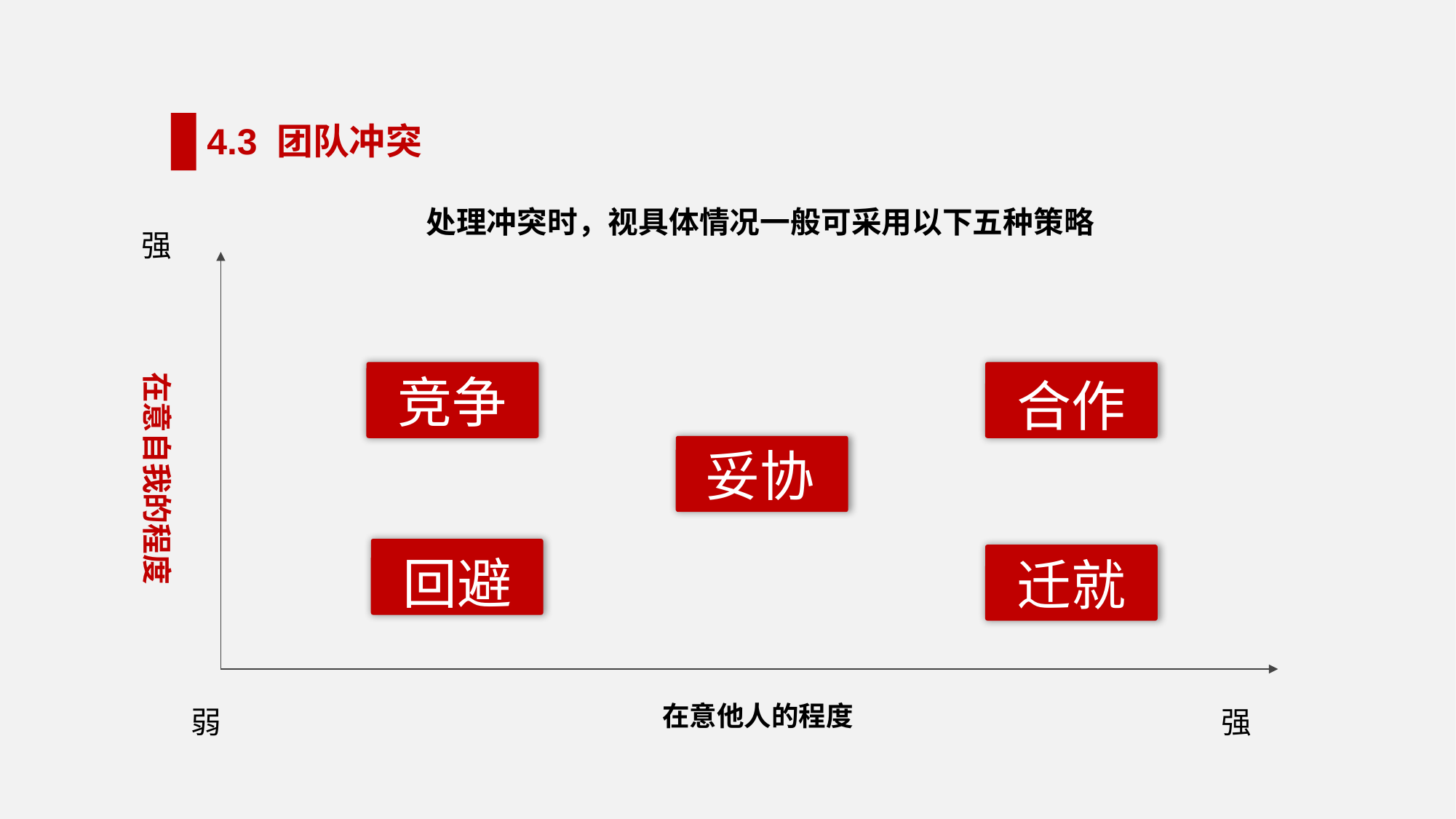

4.3 团队冲突
处理冲突时，视具体情况一般可采用以下五种策略
强
在意自我的程度

合作

竞争

妥协

回避

迁就

在意他人的程度
弱
强